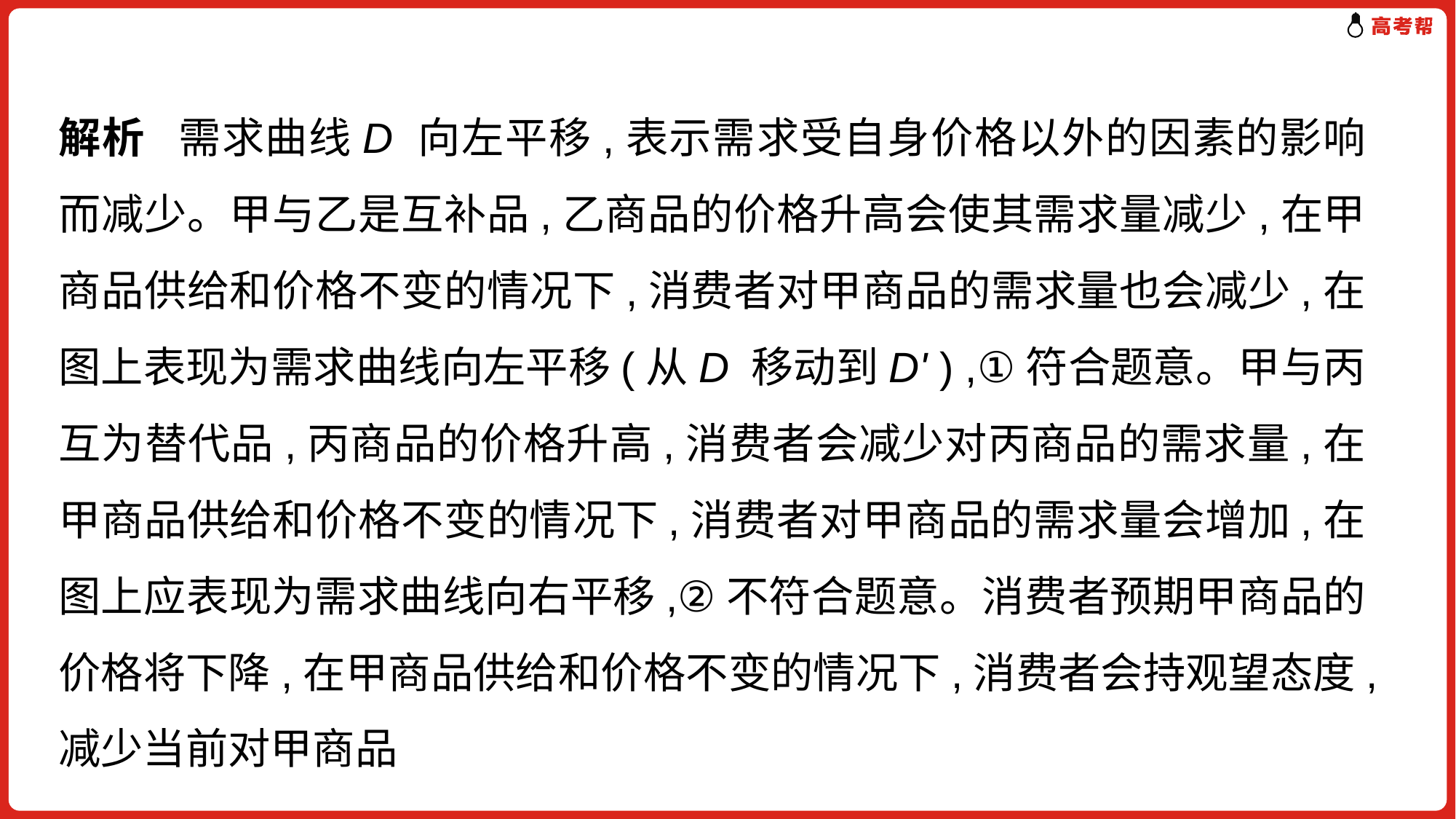

解析   需求曲线D 向左平移,表示需求受自身价格以外的因素的影响而减少。甲与乙是互补品,乙商品的价格升高会使其需求量减少,在甲商品供给和价格不变的情况下,消费者对甲商品的需求量也会减少,在图上表现为需求曲线向左平移(从D 移动到D' ) ,①符合题意。甲与丙互为替代品,丙商品的价格升高,消费者会减少对丙商品的需求量,在甲商品供给和价格不变的情况下,消费者对甲商品的需求量会增加,在图上应表现为需求曲线向右平移,②不符合题意。消费者预期甲商品的价格将下降,在甲商品供给和价格不变的情况下,消费者会持观望态度,减少当前对甲商品